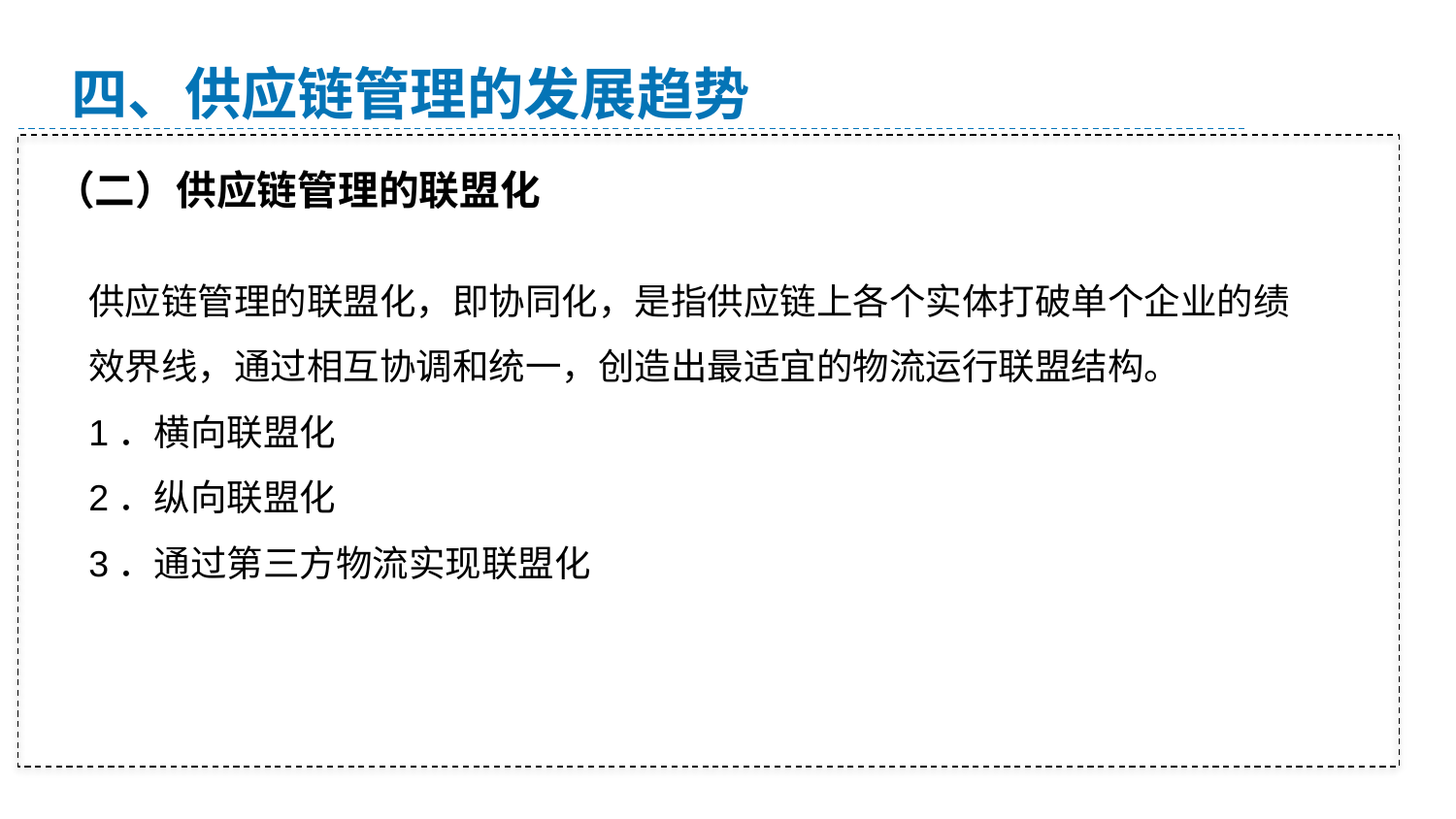

四、供应链管理的发展趋势

（二）供应链管理的联盟化
供应链管理的联盟化，即协同化，是指供应链上各个实体打破单个企业的绩效界线，通过相互协调和统一，创造出最适宜的物流运行联盟结构。
1．横向联盟化
2．纵向联盟化
3．通过第三方物流实现联盟化